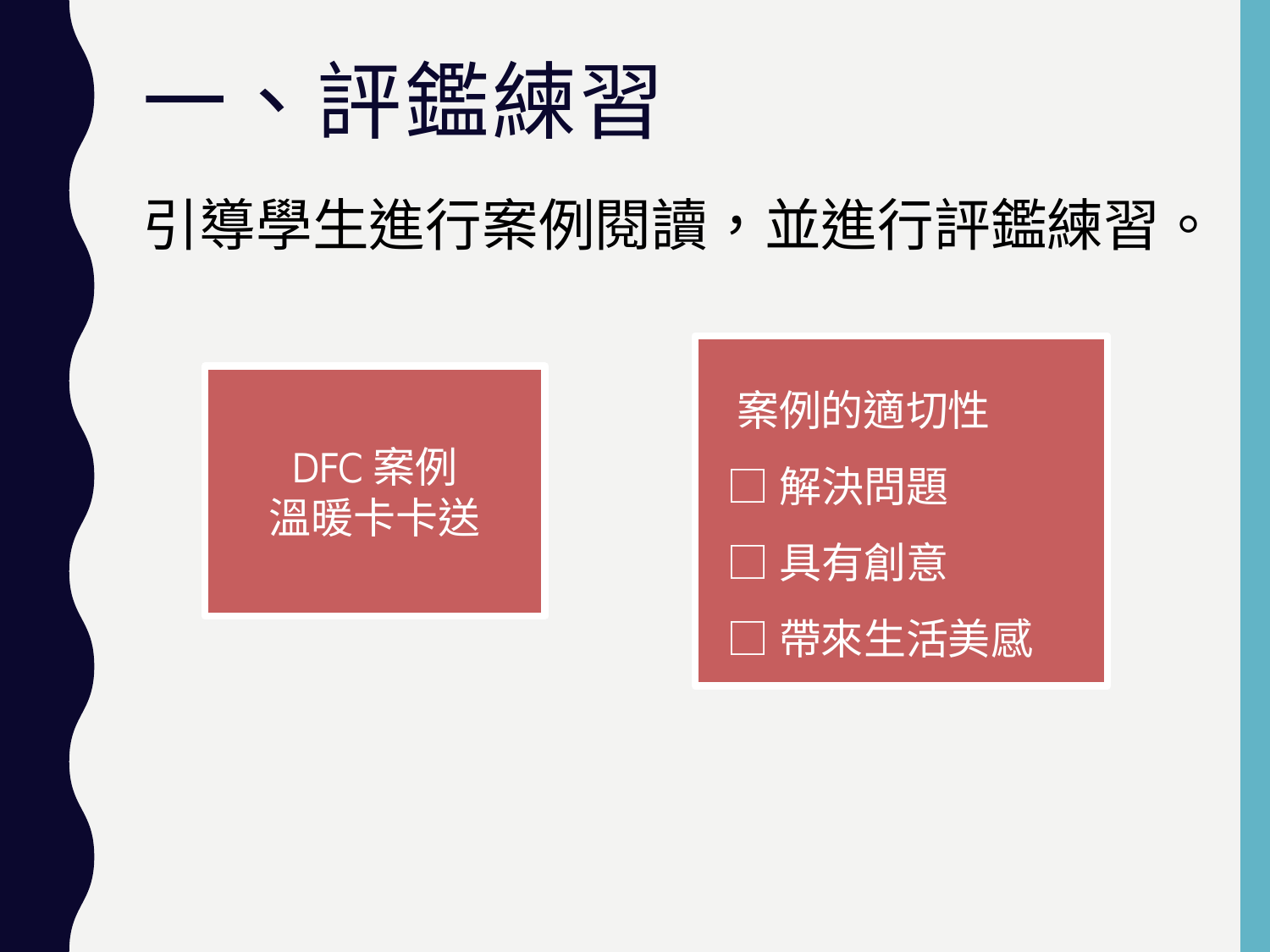

# 一、評鑑練習
引導學生進行案例閱讀，並進行評鑑練習。
  案例的適切性
  □解決問題
  □具有創意
  □帶來生活美感
DFC案例
溫暖卡卡送